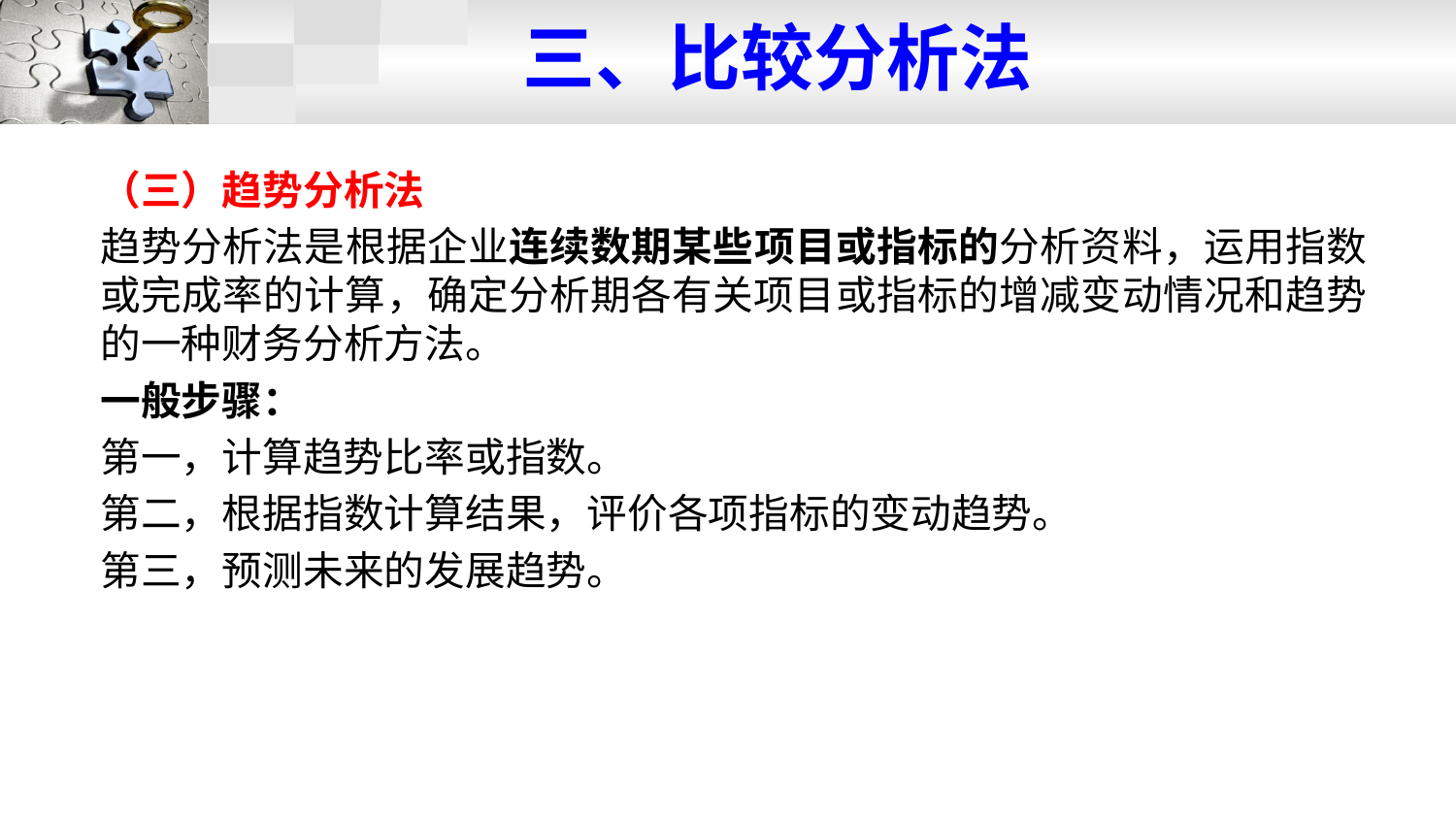

# 三、比较分析法
（三）趋势分析法
趋势分析法是根据企业连续数期某些项目或指标的分析资料，运用指数或完成率的计算，确定分析期各有关项目或指标的增减变动情况和趋势的一种财务分析方法。
一般步骤：
第一，计算趋势比率或指数。
第二，根据指数计算结果，评价各项指标的变动趋势。
第三，预测未来的发展趋势。